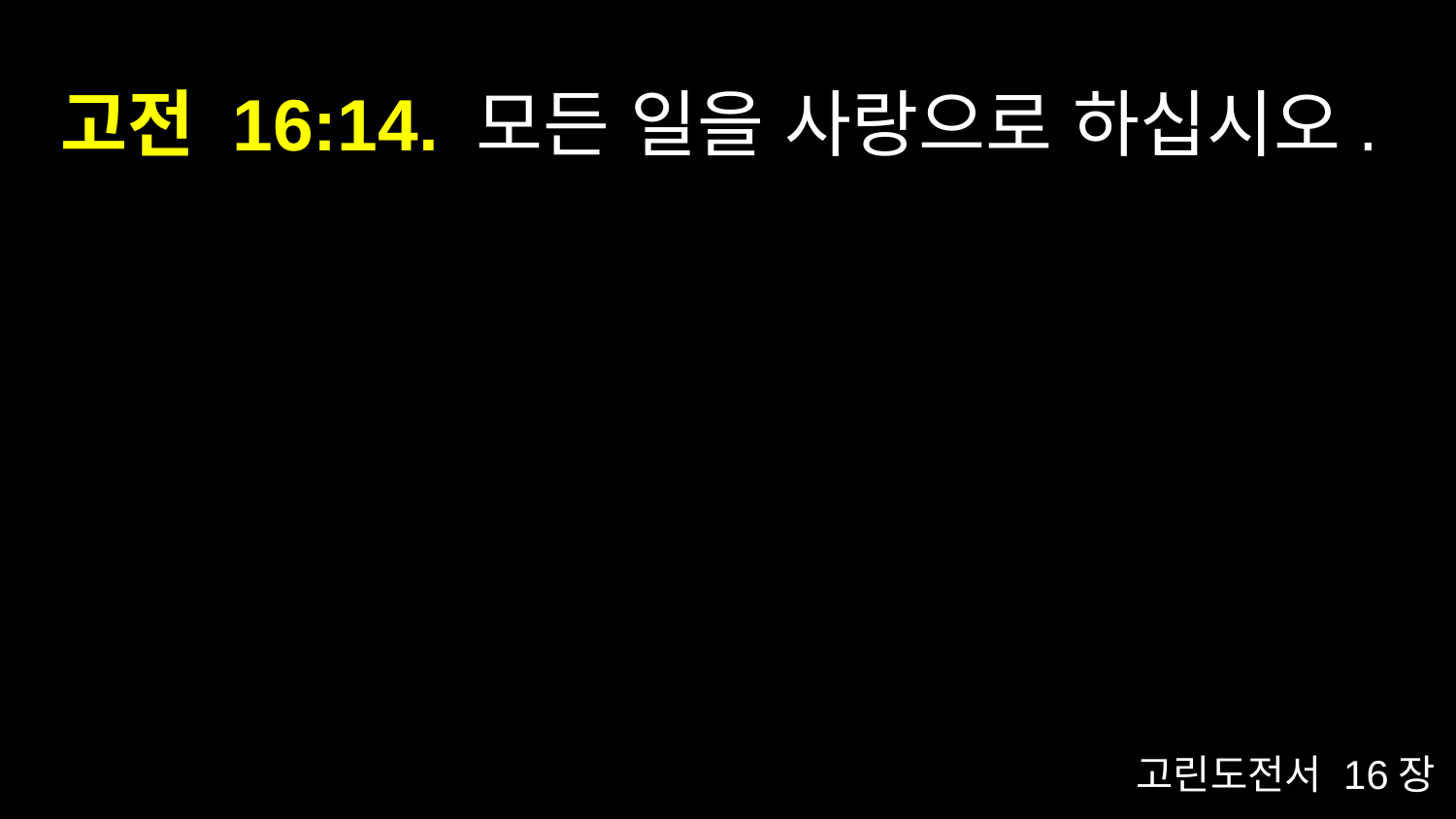

# 고전 16:14. 모든 일을 사랑으로 하십시오.
고린도전서 16장